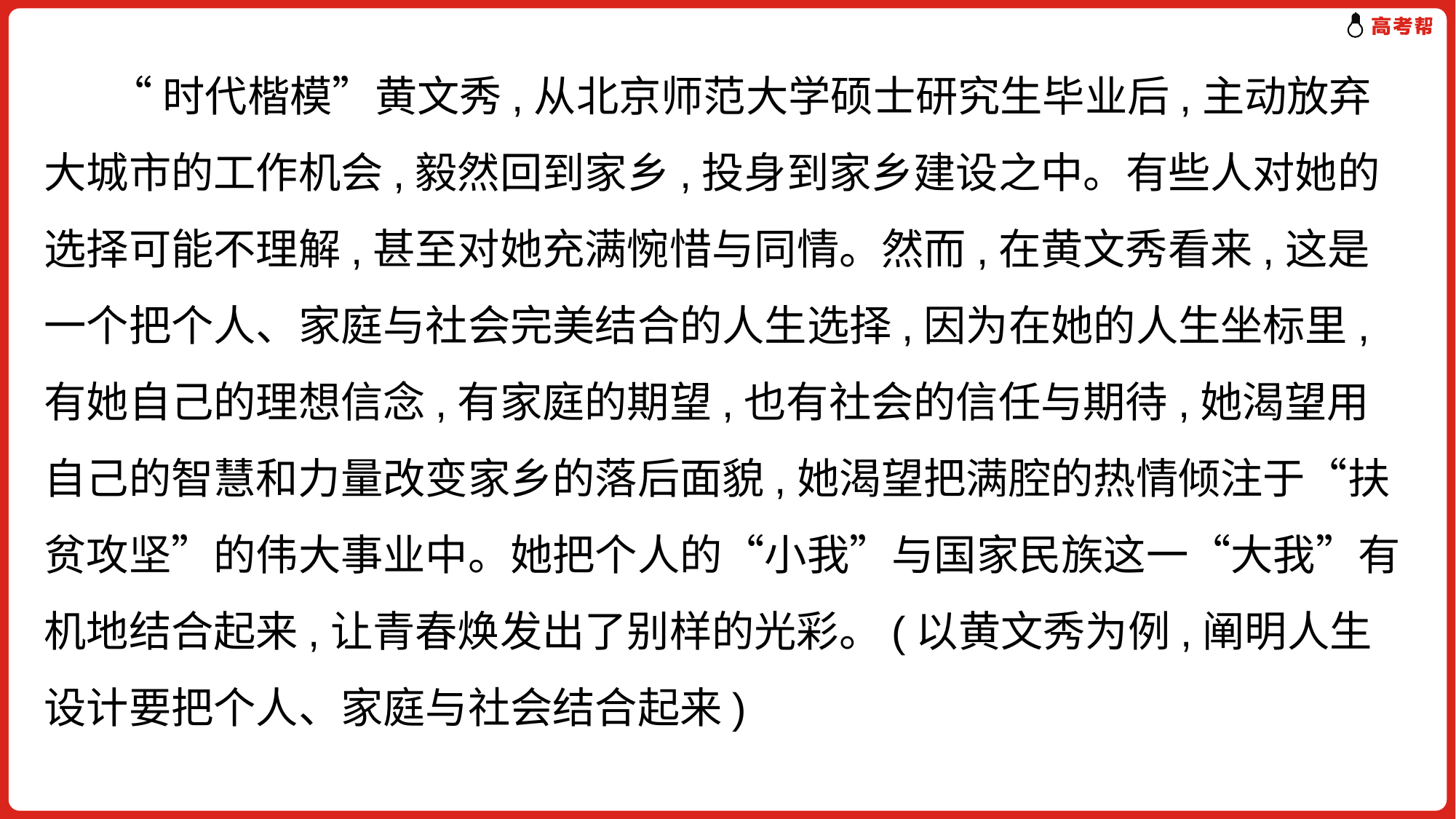

“时代楷模”黄文秀,从北京师范大学硕士研究生毕业后,主动放弃大城市的工作机会,毅然回到家乡,投身到家乡建设之中。有些人对她的选择可能不理解,甚至对她充满惋惜与同情。然而,在黄文秀看来,这是一个把个人、家庭与社会完美结合的人生选择,因为在她的人生坐标里,有她自己的理想信念,有家庭的期望,也有社会的信任与期待,她渴望用自己的智慧和力量改变家乡的落后面貌,她渴望把满腔的热情倾注于“扶贫攻坚”的伟大事业中。她把个人的“小我”与国家民族这一“大我”有机地结合起来,让青春焕发出了别样的光彩。(以黄文秀为例,阐明人生设计要把个人、家庭与社会结合起来)